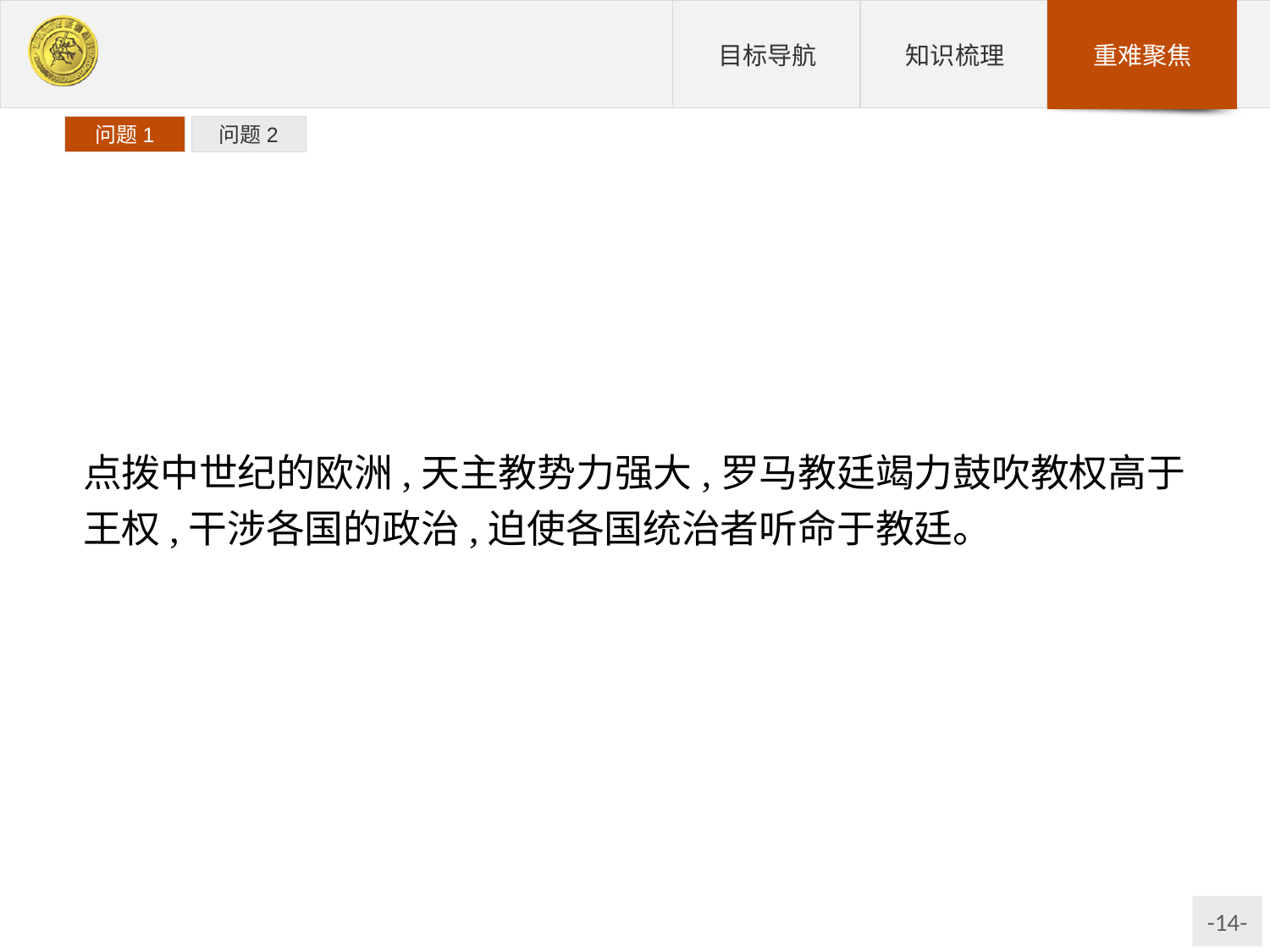

问题1
问题2
点拨中世纪的欧洲,天主教势力强大,罗马教廷竭力鼓吹教权高于王权,干涉各国的政治,迫使各国统治者听命于教廷。